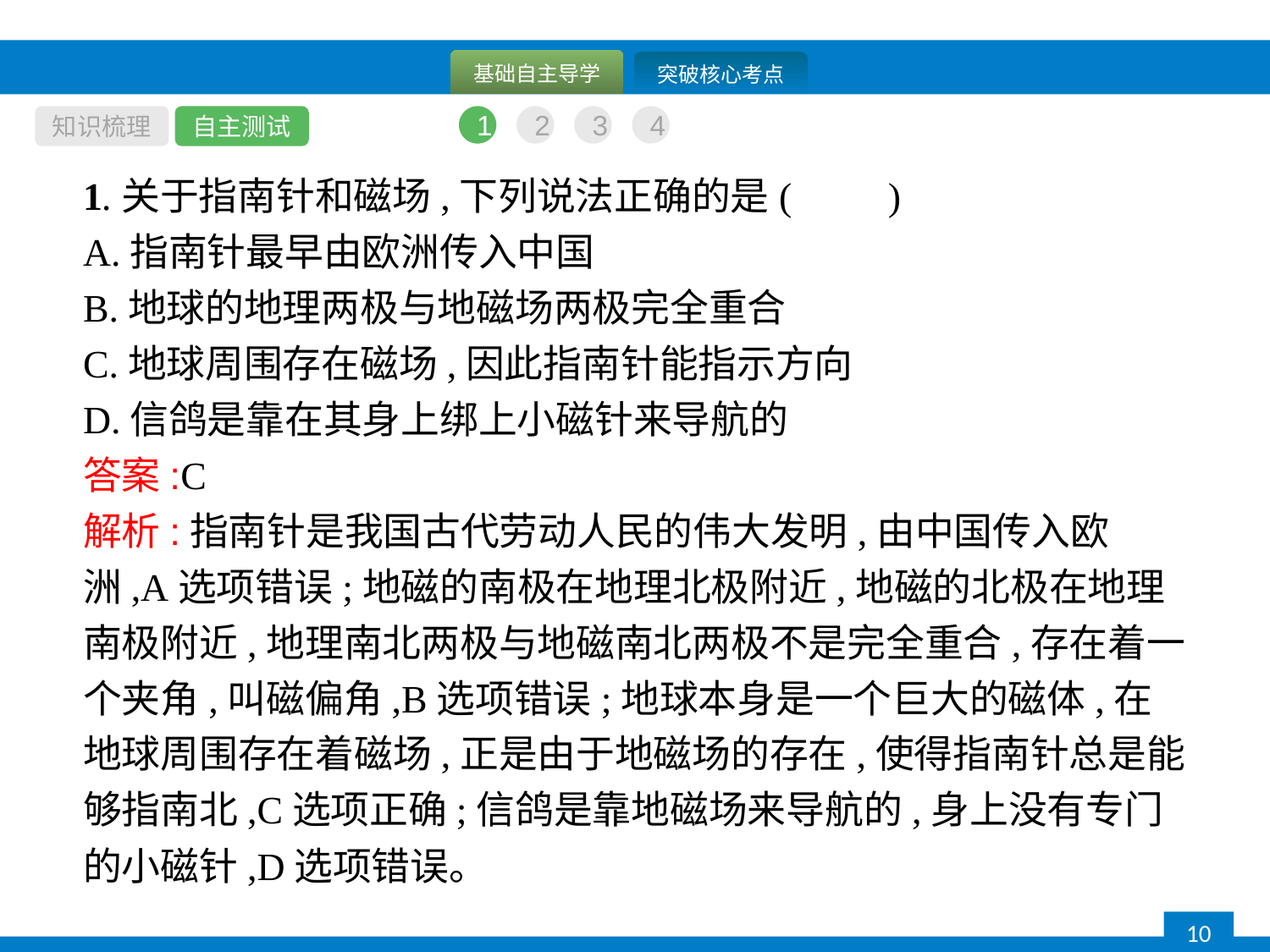

知识梳理
自主测试
1
2
3
4
1.关于指南针和磁场,下列说法正确的是(　　)
A.指南针最早由欧洲传入中国
B.地球的地理两极与地磁场两极完全重合
C.地球周围存在磁场,因此指南针能指示方向
D.信鸽是靠在其身上绑上小磁针来导航的
答案:C
解析:指南针是我国古代劳动人民的伟大发明,由中国传入欧洲,A选项错误;地磁的南极在地理北极附近,地磁的北极在地理南极附近,地理南北两极与地磁南北两极不是完全重合,存在着一个夹角,叫磁偏角,B选项错误;地球本身是一个巨大的磁体,在地球周围存在着磁场,正是由于地磁场的存在,使得指南针总是能够指南北,C选项正确;信鸽是靠地磁场来导航的,身上没有专门的小磁针,D选项错误。